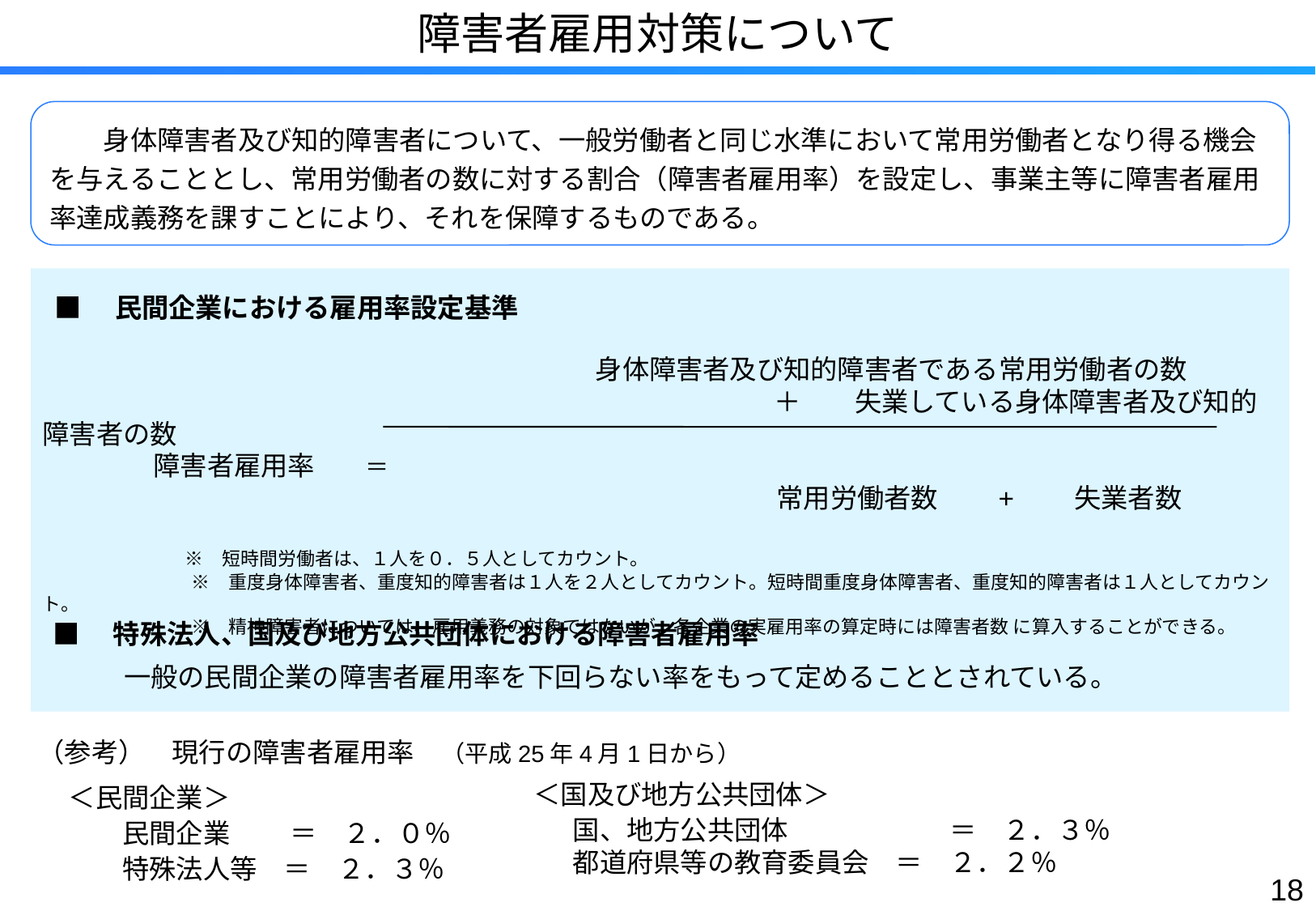

障害者雇用対策について

　　身体障害者及び知的障害者について、一般労働者と同じ水準において常用労働者となり得る機会を与えることとし、常用労働者の数に対する割合（障害者雇用率）を設定し、事業主等に障害者雇用率達成義務を課すことにより、それを保障するものである。

  ■　民間企業における雇用率設定基準

 　　　　　　　　　　　　　　　　　　　　　　    身体障害者及び知的障害者である常用労働者の数
　　　　　　　　　　 　　　　　　　　　　　　　　　  　　　　 　＋　　失業している身体障害者及び知的障害者の数
  　　　　障害者雇用率　　＝
　　　　　　　　　　　　　　　　　　　　　　　　　　　　　　　常用労働者数　　+　　失業者数

　　　　　　※　短時間労働者は、１人を０．５人としてカウント。
　　　　　　　　※　重度身体障害者、重度知的障害者は１人を２人としてカウント。短時間重度身体障害者、重度知的障害者は１人としてカウント。
　　　　　　　　※　精神障害者については、雇用義務の対象ではないが、各企業の実雇用率の算定時には障害者数 に算入することができる。

■　特殊法人、国及び地方公共団体における障害者雇用率

　　　一般の民間企業の障害者雇用率を下回らない率をもって定めることとされている。
（参考）　現行の障害者雇用率　（平成25年4月1日から）

＜民間企業＞
　　民間企業　 　＝　２．０％
　　特殊法人等　＝　２．３％
　＜国及び地方公共団体＞
　　  国、地方公共団体　　　　　　＝　２．３％
　　  都道府県等の教育委員会　＝　２．２％
18